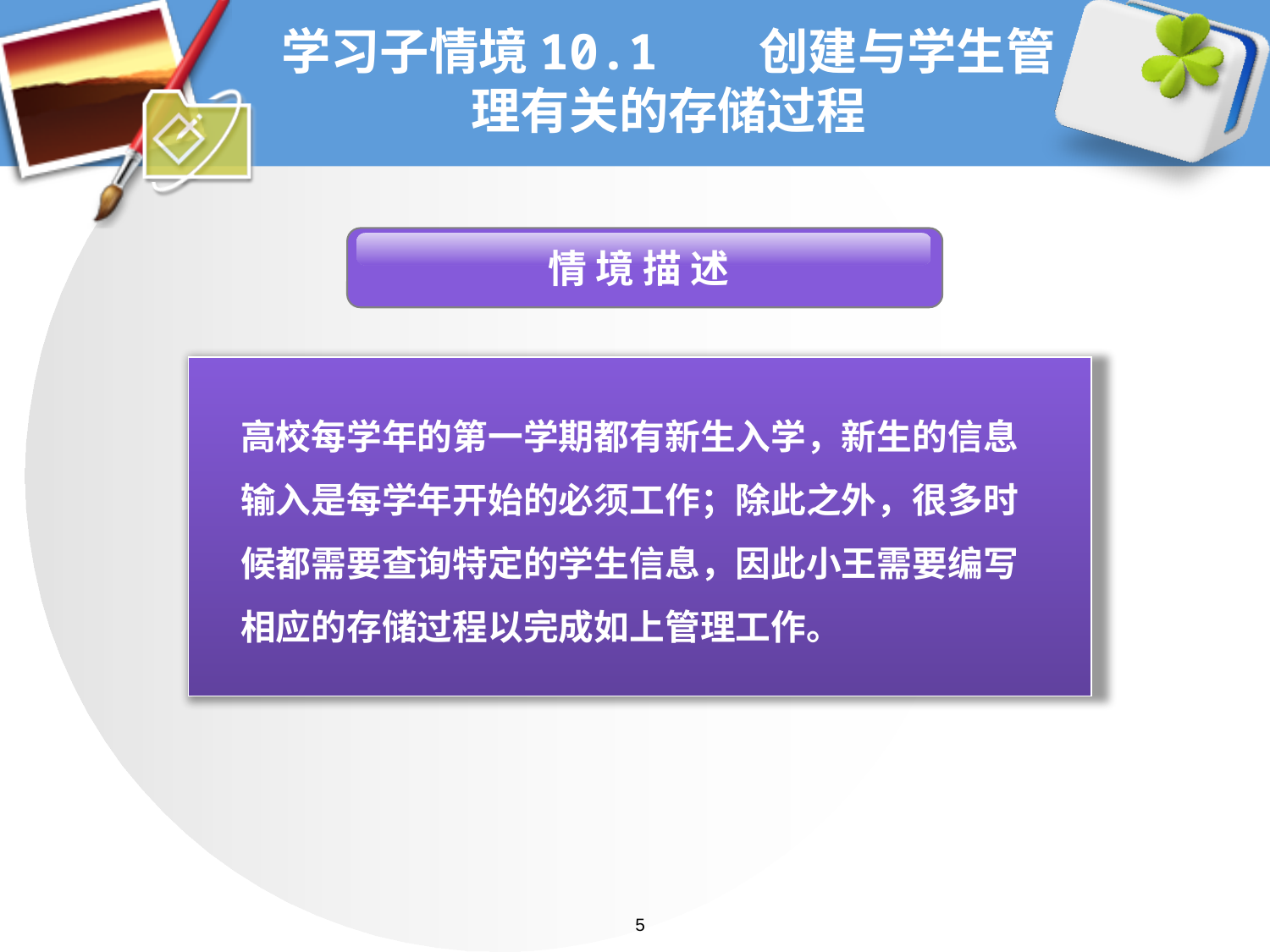

# 学习子情境10.1   创建与学生管理有关的存储过程

  情 境 描 述

高校每学年的第一学期都有新生入学，新生的信息输入是每学年开始的必须工作；除此之外，很多时候都需要查询特定的学生信息，因此小王需要编写相应的存储过程以完成如上管理工作。
5